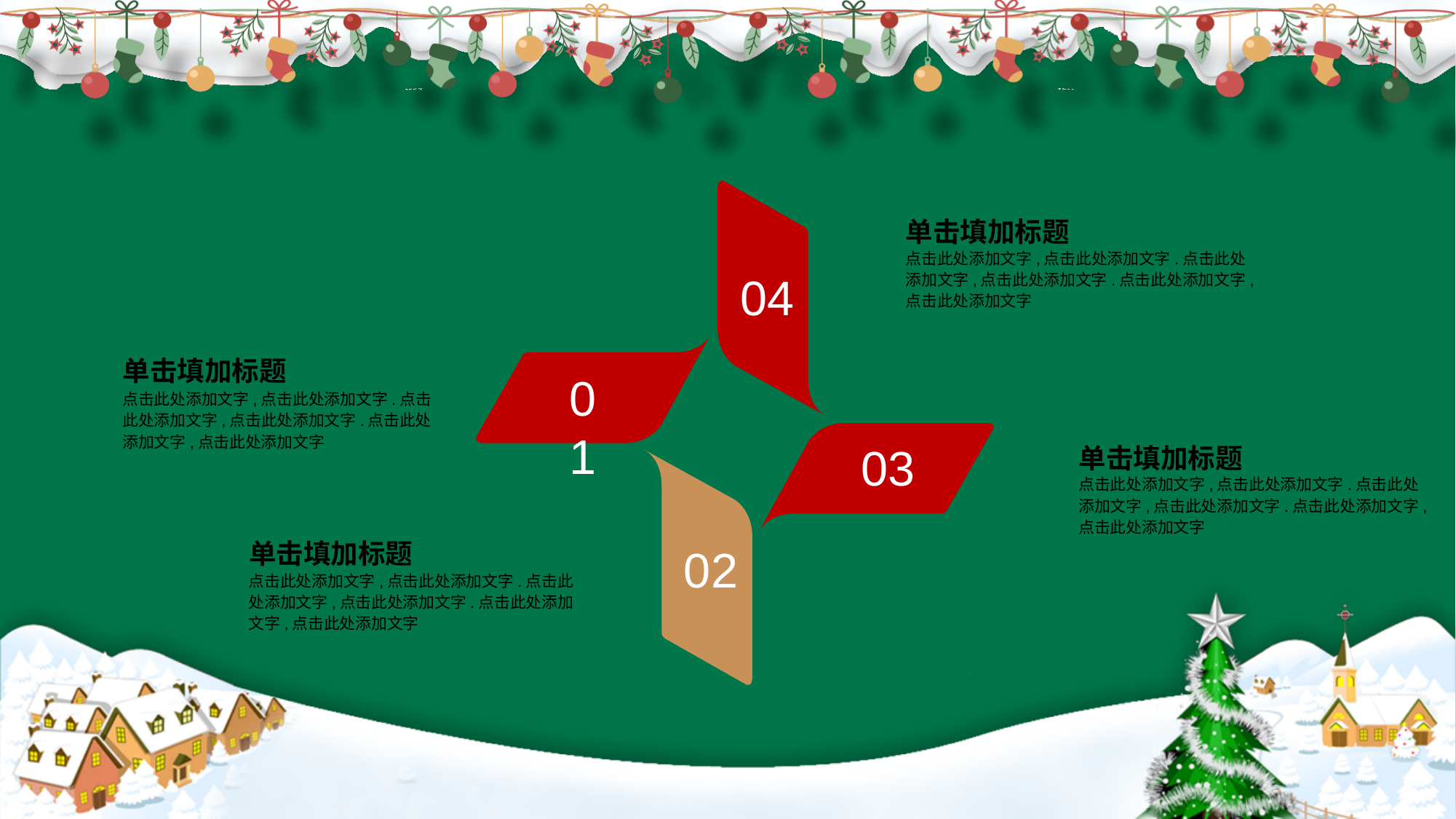

04
单击填加标题
点击此处添加文字,点击此处添加文字.点击此处添加文字,点击此处添加文字.点击此处添加文字,点击此处添加文字

01
单击填加标题
点击此处添加文字,点击此处添加文字.点击此处添加文字,点击此处添加文字.点击此处添加文字,点击此处添加文字

03
单击填加标题

02
点击此处添加文字,点击此处添加文字.点击此处添加文字,点击此处添加文字.点击此处添加文字,点击此处添加文字

单击填加标题
点击此处添加文字,点击此处添加文字.点击此处添加文字,点击此处添加文字.点击此处添加文字,点击此处添加文字